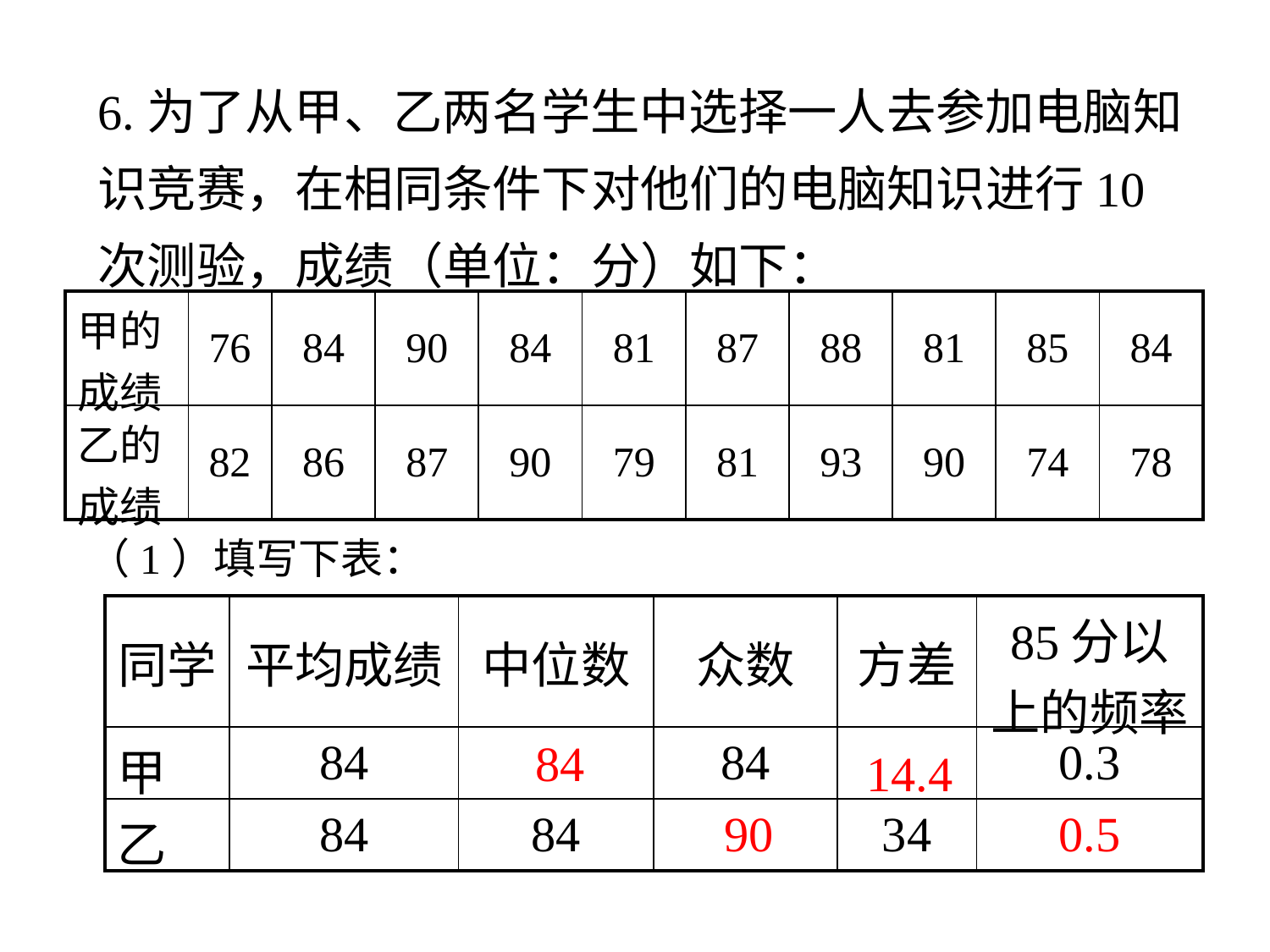

6.为了从甲、乙两名学生中选择一人去参加电脑知识竞赛，在相同条件下对他们的电脑知识进行10次测验，成绩（单位：分）如下：
| 甲的成绩 | 76 | 84 | 90 | 84 | 81 | 87 | 88 | 81 | 85 | 84 |
| --- | --- | --- | --- | --- | --- | --- | --- | --- | --- | --- |
| 乙的成绩 | 82 | 86 | 87 | 90 | 79 | 81 | 93 | 90 | 74 | 78 |
（1）填写下表：
| 同学 | 平均成绩 | 中位数 | 众数 | 方差 | 85分以上的频率 |
| --- | --- | --- | --- | --- | --- |
| 甲 | 84 |  | 84 |  | 0.3 |
| 乙 | 84 | 84 |  | 34 |  |
84
14.4
90
0.5